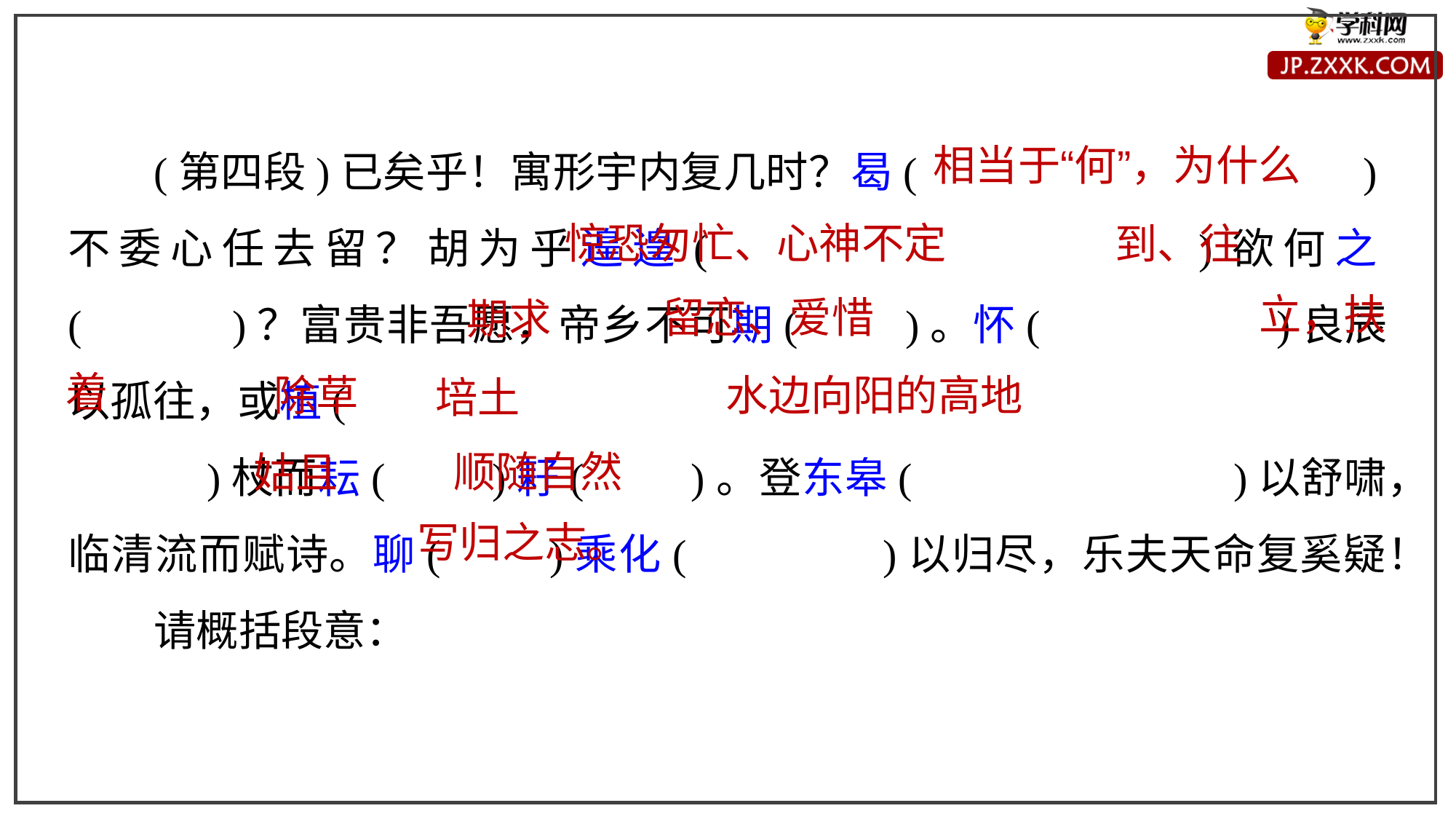

(第四段)已矣乎！寓形宇内复几时？曷(　　　　　　　　　　)不委心任去留？胡为乎遑遑(　　　　　　　　　)欲何之(　　　)？富贵非吾愿，帝乡不可期(　　)。怀(　　　　　)良辰以孤往，或植(
　)杖而耘(　　)耔(　　)。登东皋(　　　　　　　)以舒啸，临清流而赋诗。聊(　　)乘化(　　　　)以归尽，乐夫天命复奚疑！
请概括段意：
相当于“何”，为什么
惊恐匆忙、心神不定
到、往
立，扶
留恋、爱惜
期求
着
除草
水边向阳的高地
培土
顺随自然
姑且
写归之志。